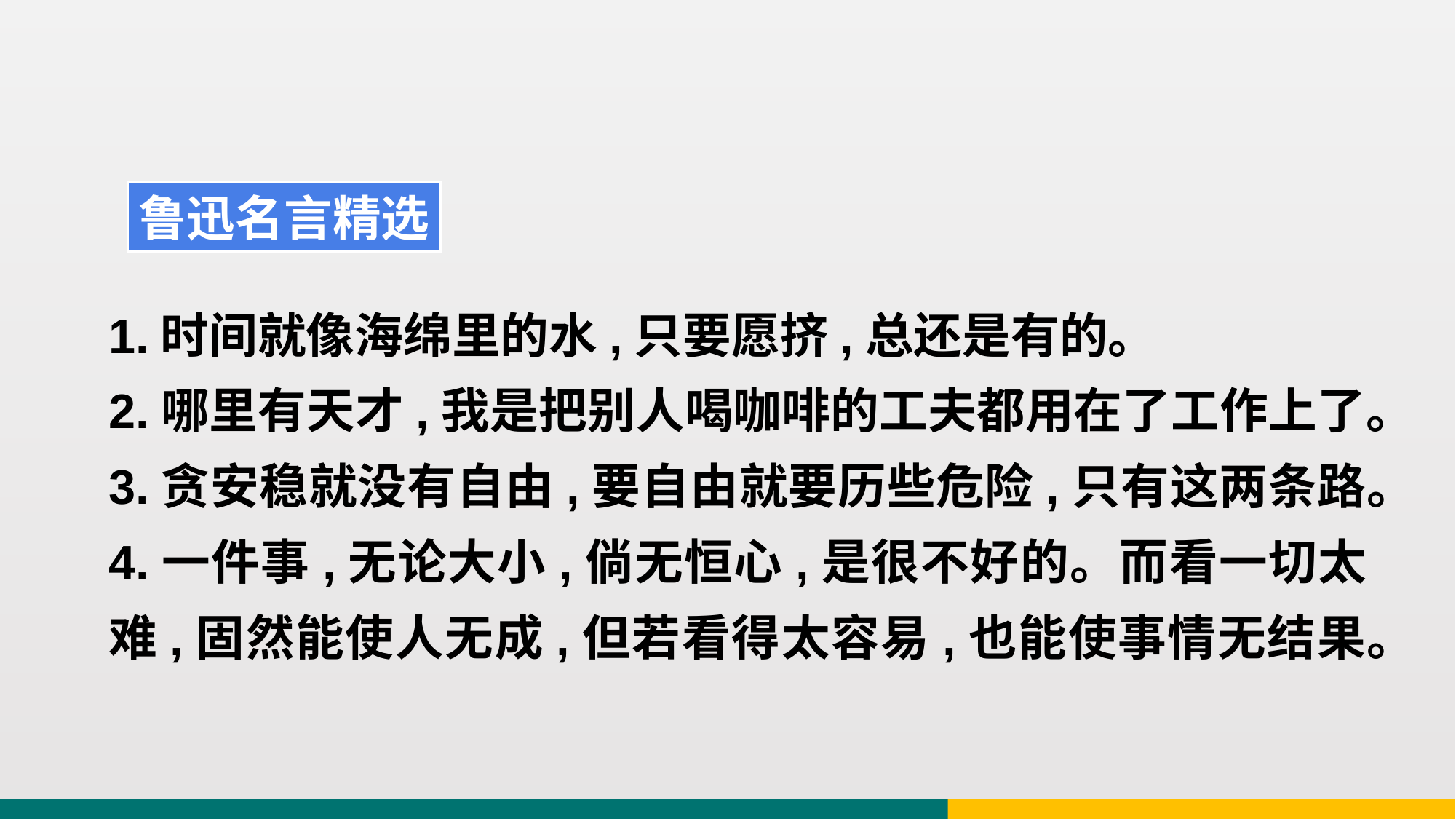

鲁迅名言精选
1.时间就像海绵里的水,只要愿挤,总还是有的。
2.哪里有天才,我是把别人喝咖啡的工夫都用在了工作上了。
3.贪安稳就没有自由,要自由就要历些危险,只有这两条路。
4.一件事,无论大小,倘无恒心,是很不好的。而看一切太难,固然能使人无成,但若看得太容易,也能使事情无结果。